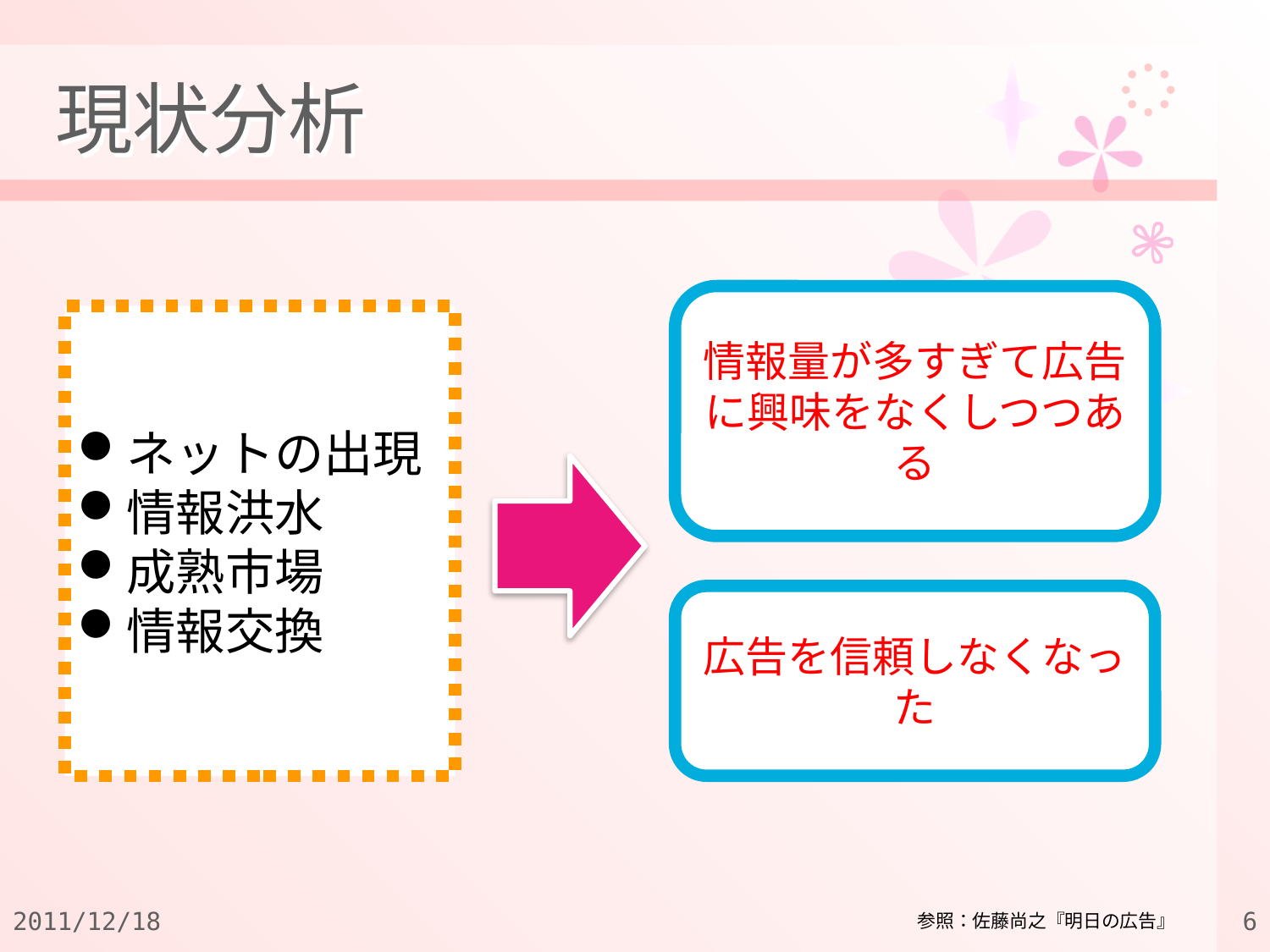

# 現状分析
情報量が多すぎて広告に興味をなくしつつある
ネットの出現
情報洪水
成熟市場
情報交換

広告を信頼しなくなった
2011/12/18
6
参照：佐藤尚之『明日の広告』